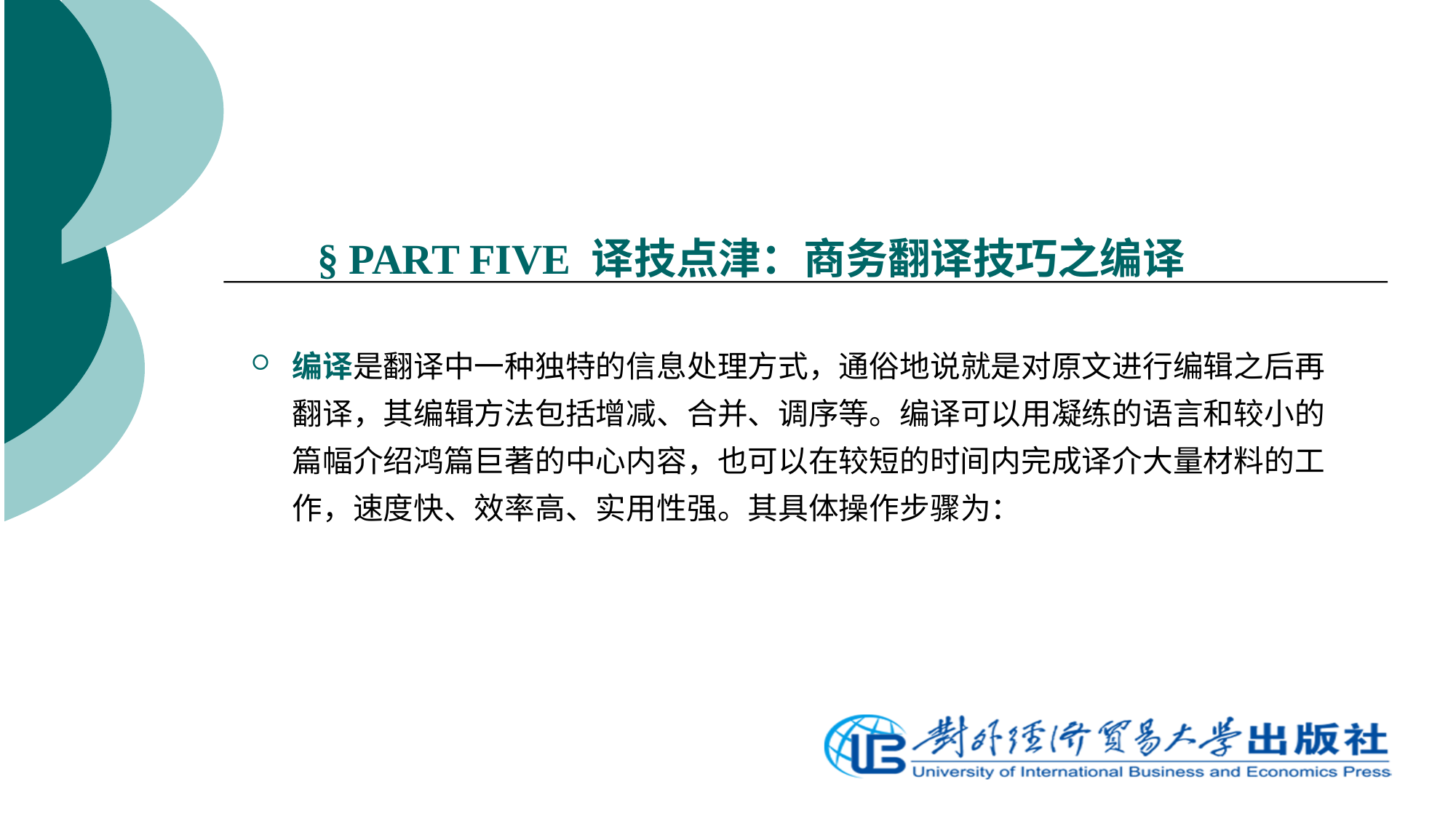

# § PART FIVE 译技点津：商务翻译技巧之编译
编译是翻译中一种独特的信息处理方式，通俗地说就是对原文进行编辑之后再翻译，其编辑方法包括增减、合并、调序等。编译可以用凝练的语言和较小的篇幅介绍鸿篇巨著的中心内容，也可以在较短的时间内完成译介大量材料的工作，速度快、效率高、实用性强。其具体操作步骤为：